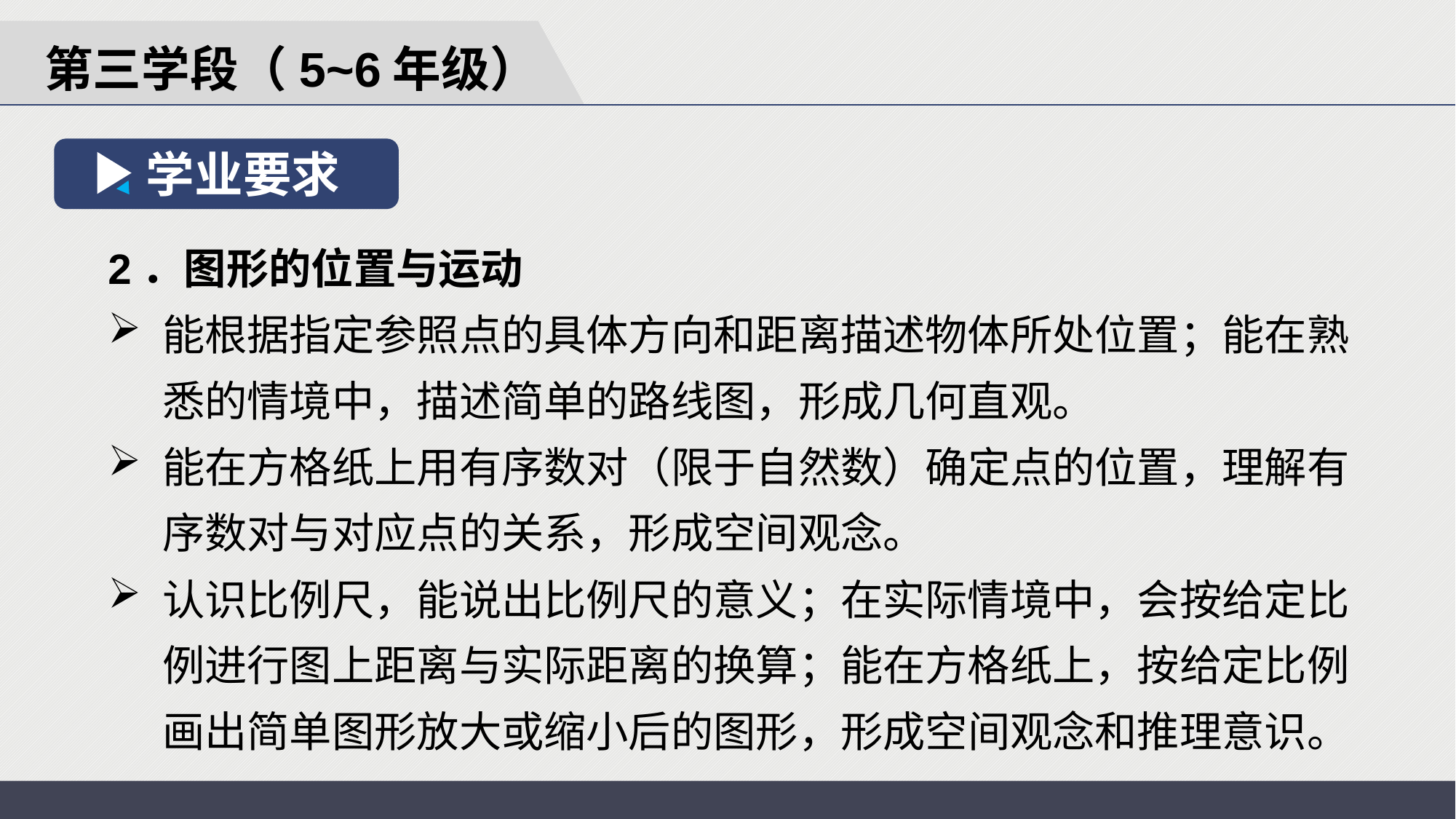

第三学段（5~6年级）
学业要求

2．图形的位置与运动
能根据指定参照点的具体方向和距离描述物体所处位置；能在熟悉的情境中，描述简单的路线图，形成几何直观。
能在方格纸上用有序数对（限于自然数）确定点的位置，理解有序数对与对应点的关系，形成空间观念。
认识比例尺，能说出比例尺的意义；在实际情境中，会按给定比例进行图上距离与实际距离的换算；能在方格纸上，按给定比例画出简单图形放大或缩小后的图形，形成空间观念和推理意识。